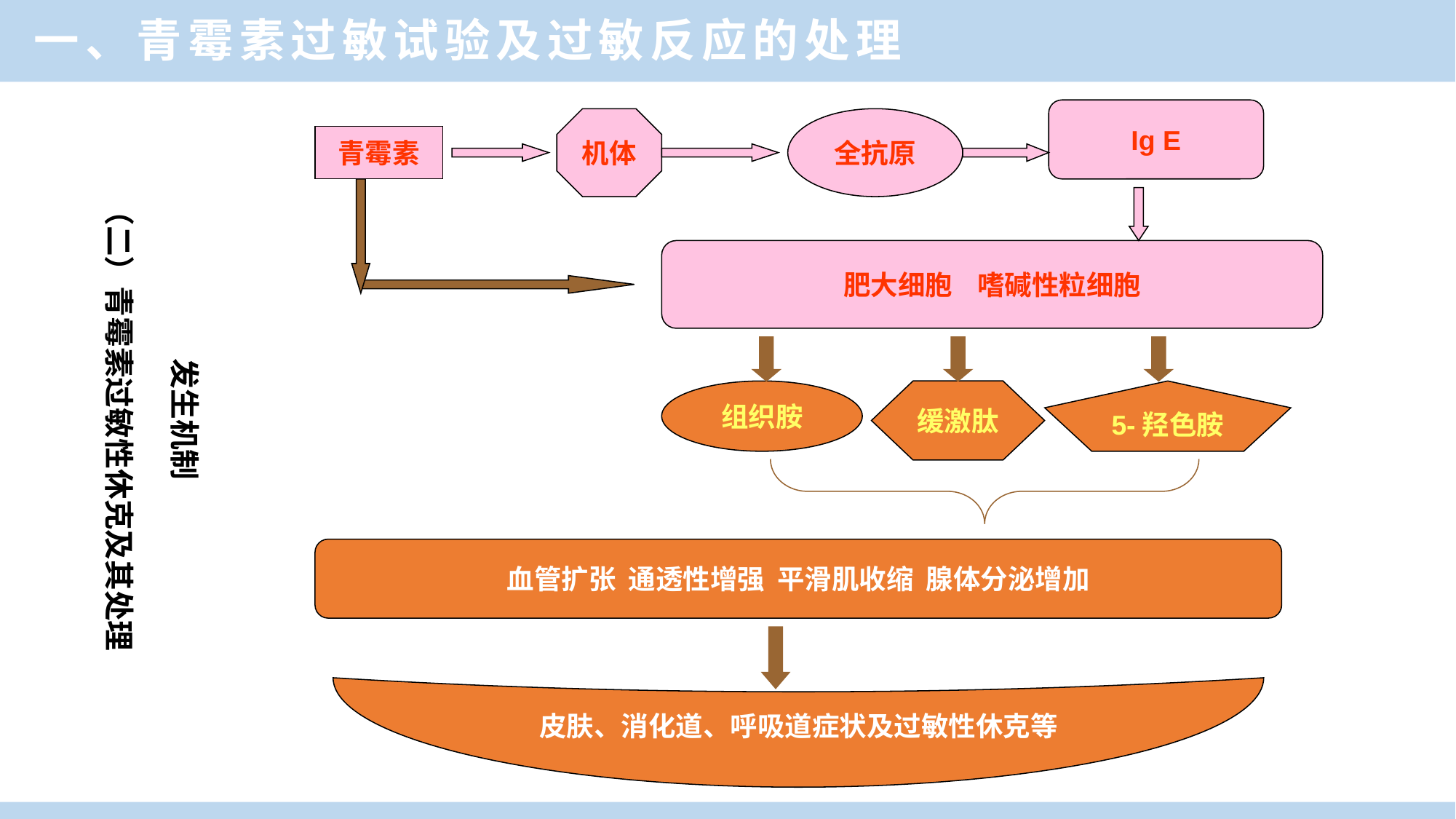

一、青霉素过敏试验及过敏反应的处理
Ig E

机体

全抗原

青霉素

肥大细胞    嗜碱性粒细胞

皮肤、消化道、呼吸道症状及过敏性休克等

组织胺
缓激肽
5-羟色胺

血管扩张  通透性增强  平滑肌收缩  腺体分泌增加

（二）青霉素过敏性休克及其处理

发生机制